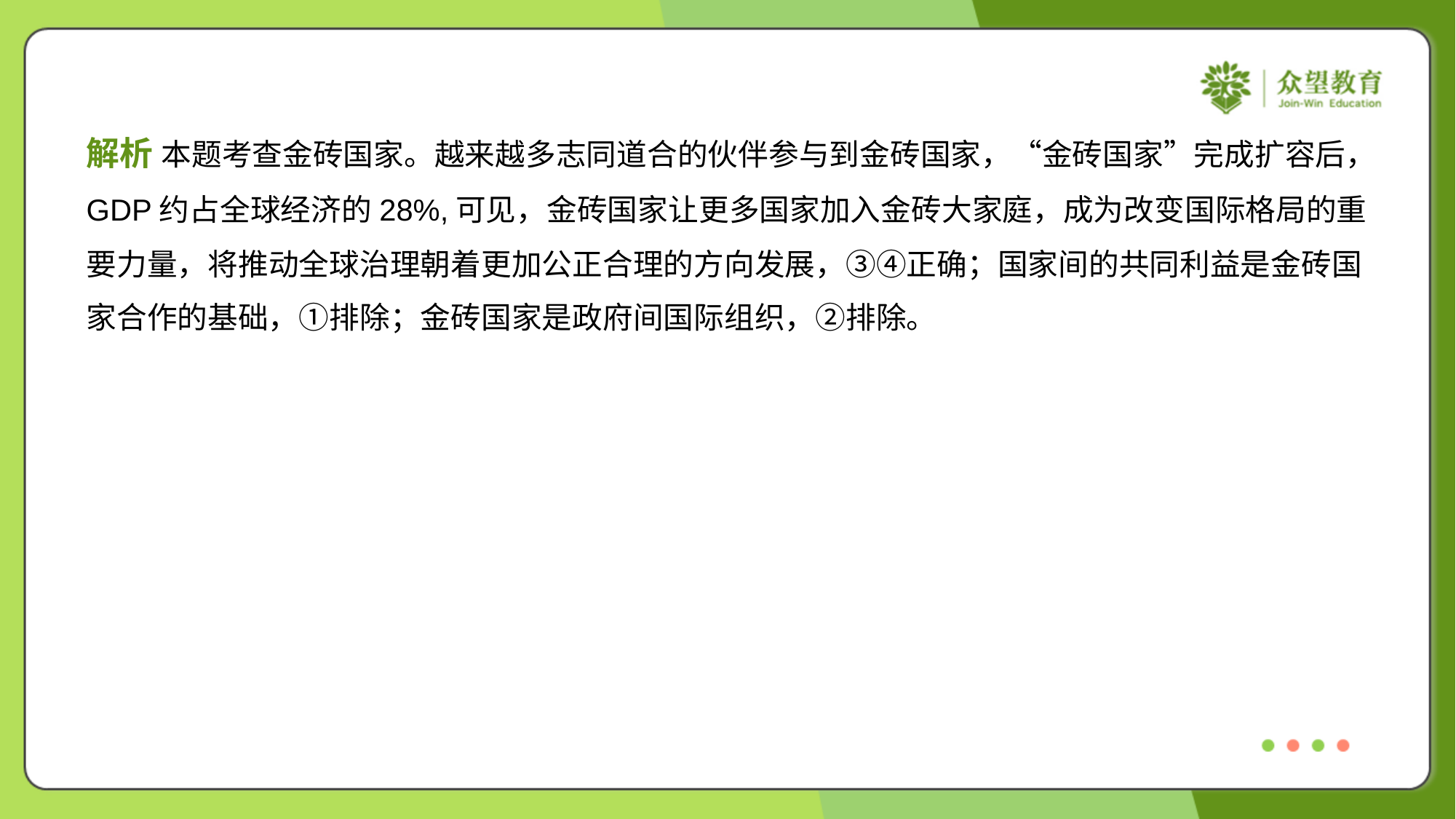

解析 本题考查金砖国家。越来越多志同道合的伙伴参与到金砖国家，“金砖国家”完成扩容后，
GDP约占全球经济的28%,可见，金砖国家让更多国家加入金砖大家庭，成为改变国际格局的重
要力量，将推动全球治理朝着更加公正合理的方向发展，③④正确；国家间的共同利益是金砖国
家合作的基础，①排除；金砖国家是政府间国际组织，②排除。